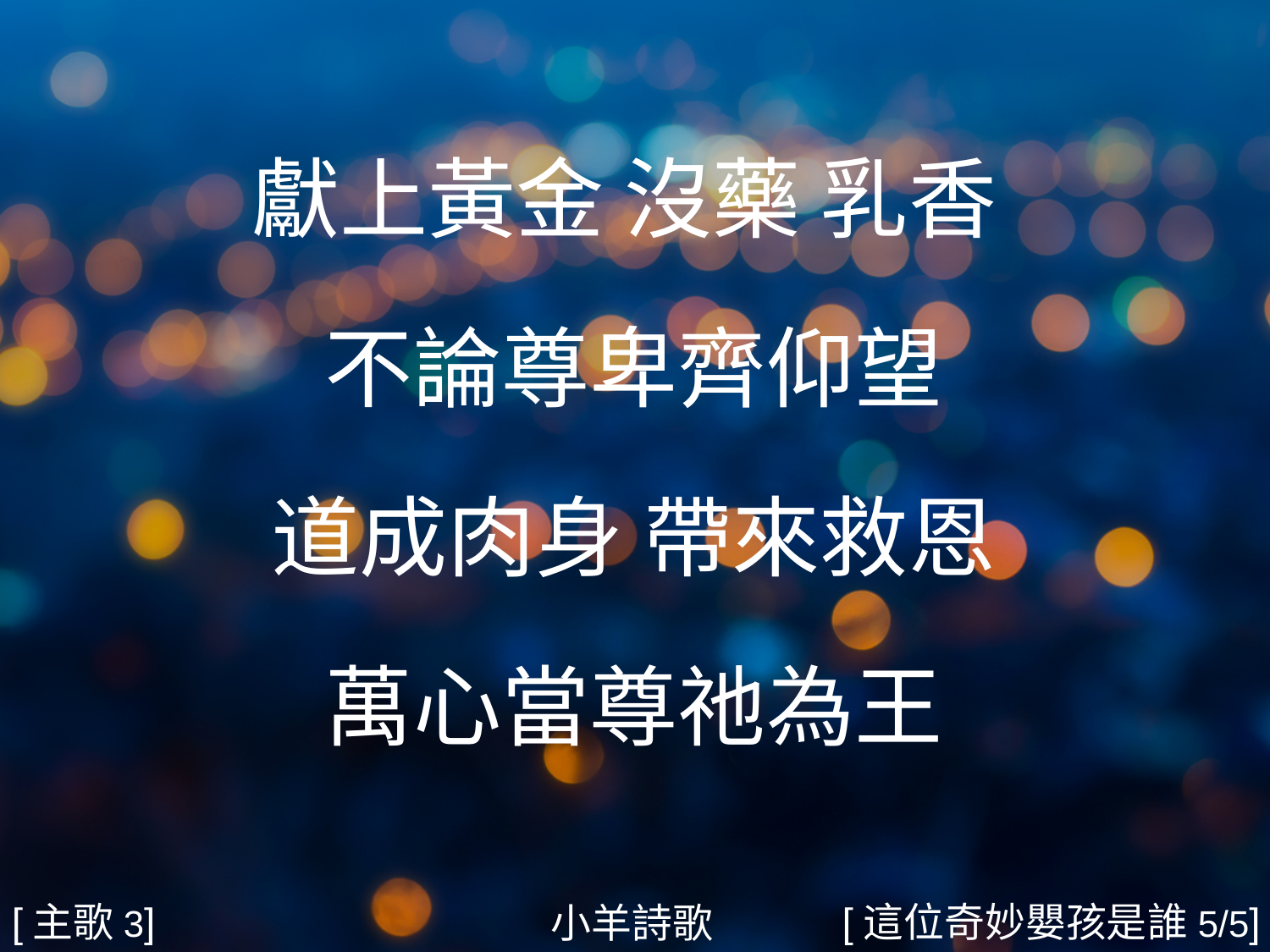

獻上黃金 沒藥 乳香

不論尊卑齊仰望

道成肉身 帶來救恩

萬心當尊祂為王

#

[主歌3]
[這位奇妙嬰孩是誰5/5]
小羊詩歌